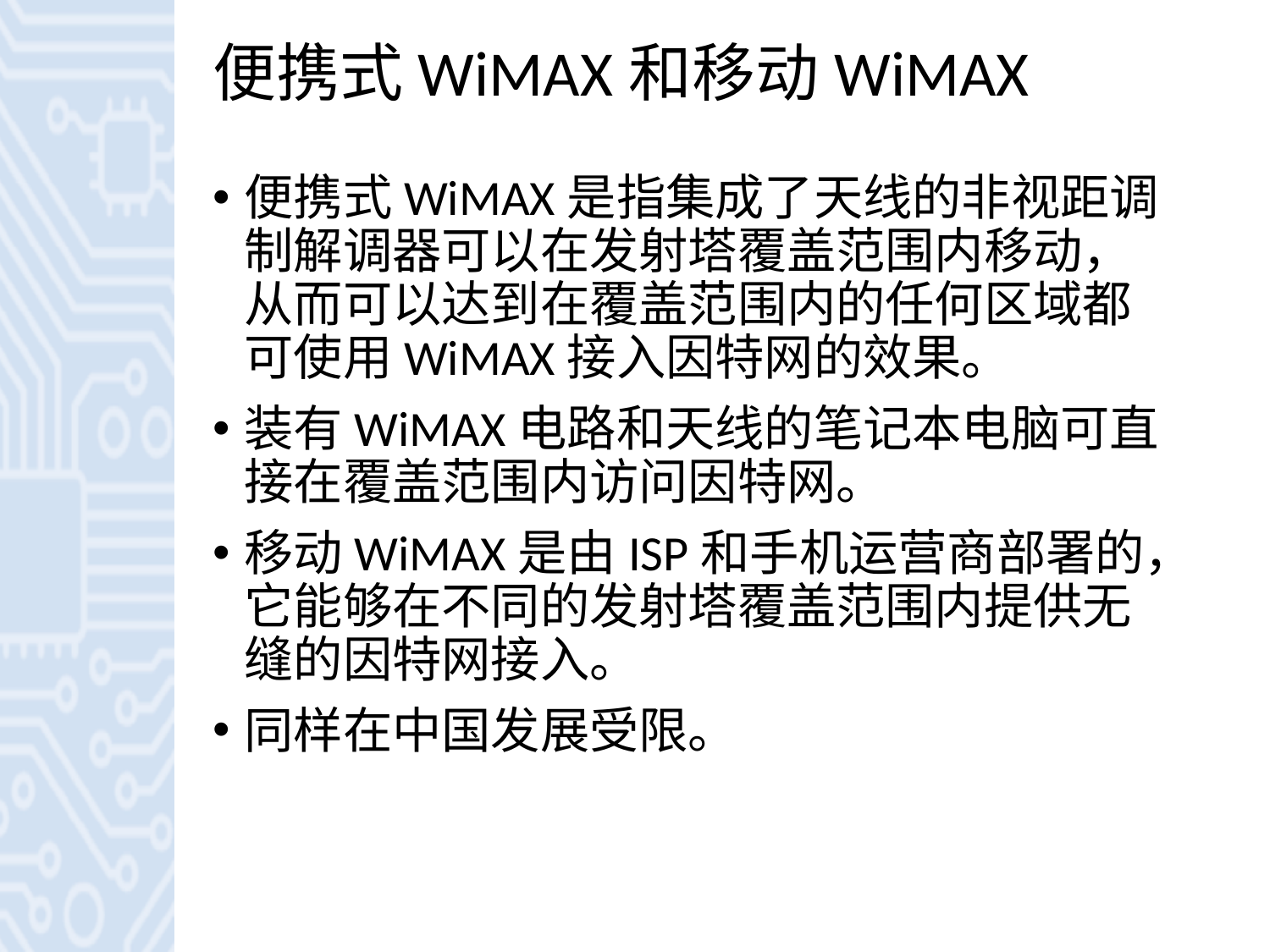

# 便携式WiMAX和移动WiMAX
便携式WiMAX是指集成了天线的非视距调制解调器可以在发射塔覆盖范围内移动，从而可以达到在覆盖范围内的任何区域都可使用WiMAX接入因特网的效果。
装有WiMAX电路和天线的笔记本电脑可直接在覆盖范围内访问因特网。
移动WiMAX是由ISP和手机运营商部署的，它能够在不同的发射塔覆盖范围内提供无缝的因特网接入。
同样在中国发展受限。